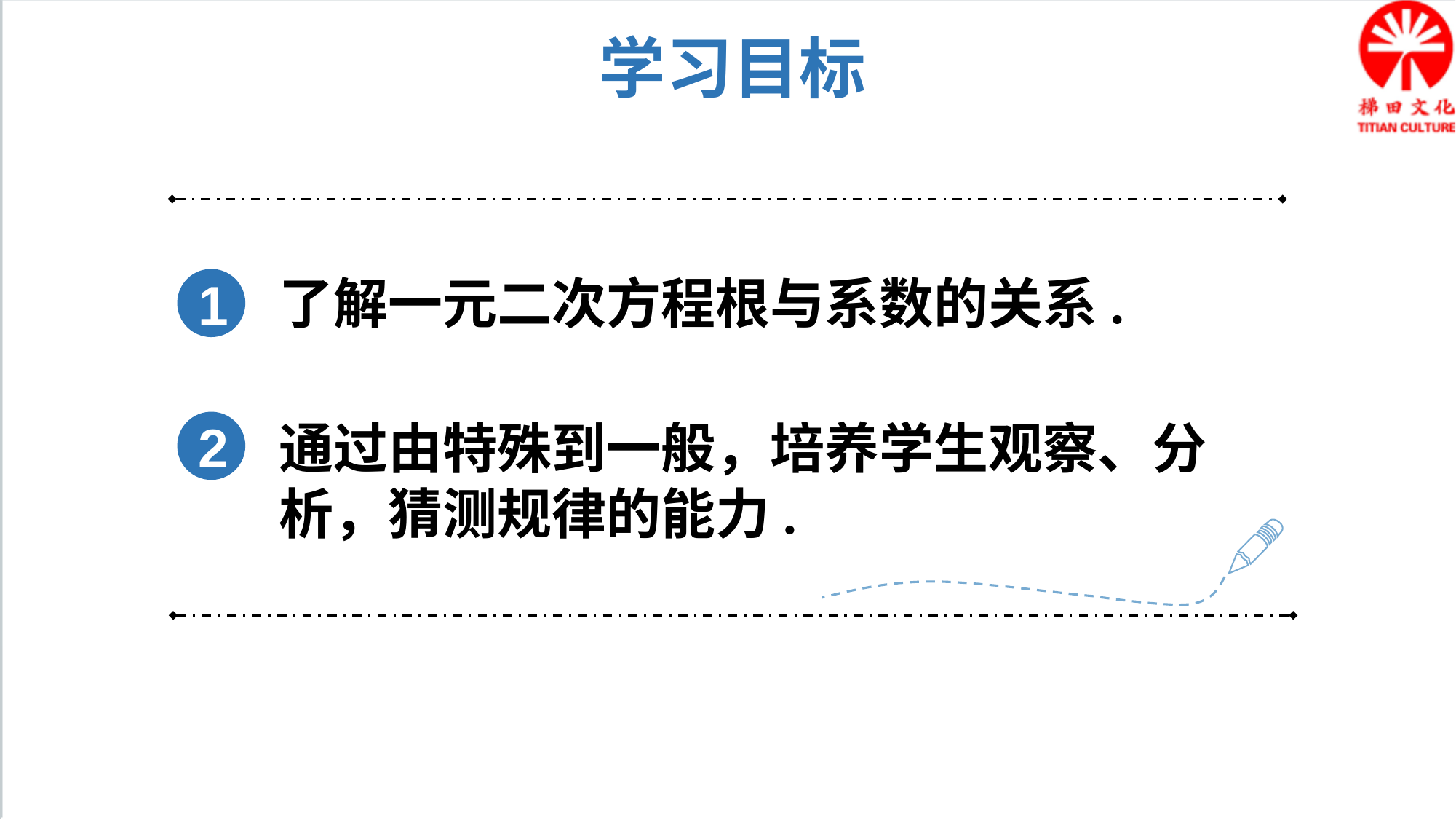

学习目标
了解一元二次方程根与系数的关系.
1
通过由特殊到一般，培养学生观察、分析，猜测规律的能力.
2